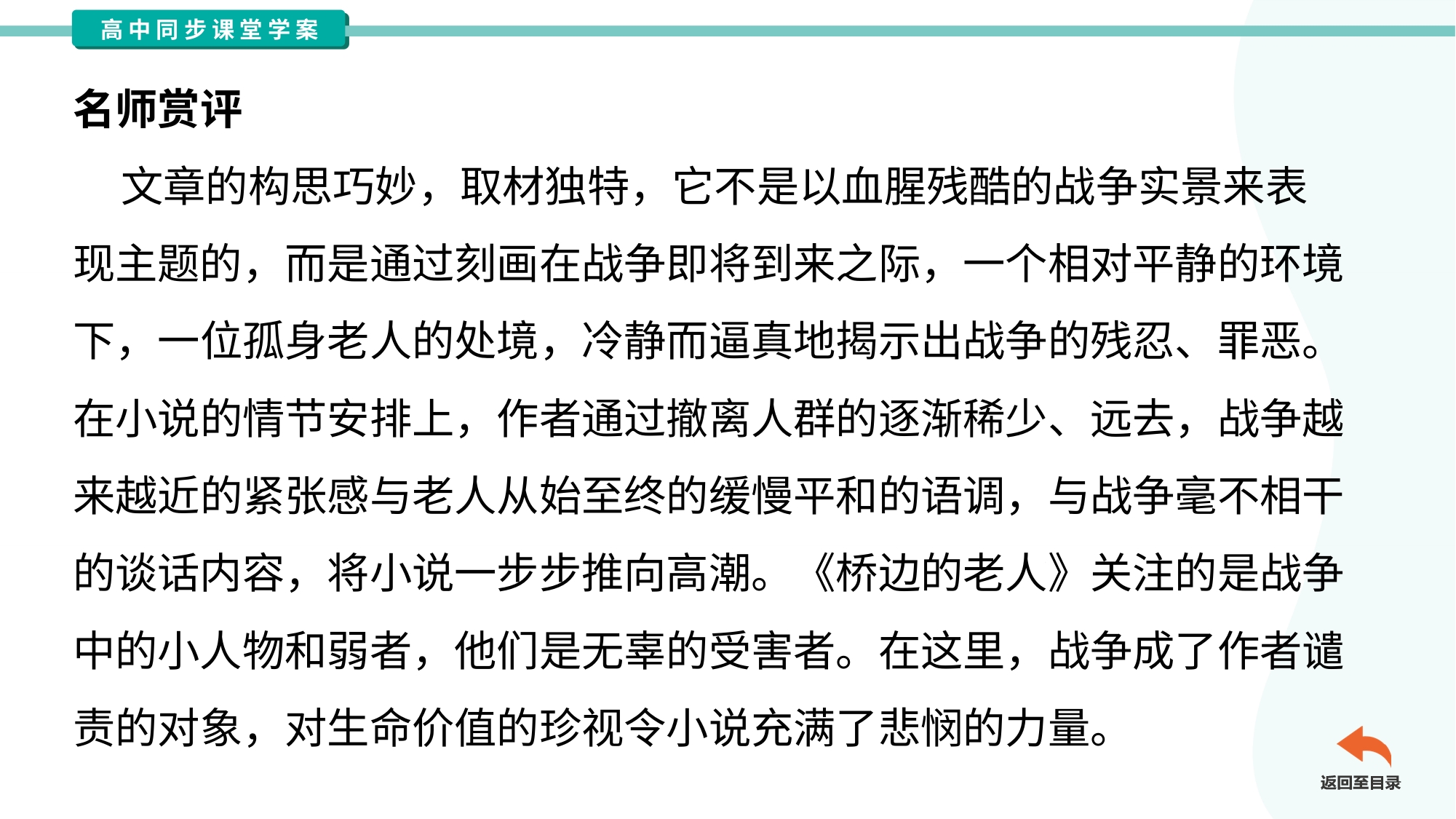

名师赏评
    文章的构思巧妙，取材独特，它不是以血腥残酷的战争实景来表
现主题的，而是通过刻画在战争即将到来之际，一个相对平静的环境
下，一位孤身老人的处境，冷静而逼真地揭示出战争的残忍、罪恶。
在小说的情节安排上，作者通过撤离人群的逐渐稀少、远去，战争越
来越近的紧张感与老人从始至终的缓慢平和的语调，与战争毫不相干
的谈话内容，将小说一步步推向高潮。《桥边的老人》关注的是战争
中的小人物和弱者，他们是无辜的受害者。在这里，战争成了作者谴
责的对象，对生命价值的珍视令小说充满了悲悯的力量。